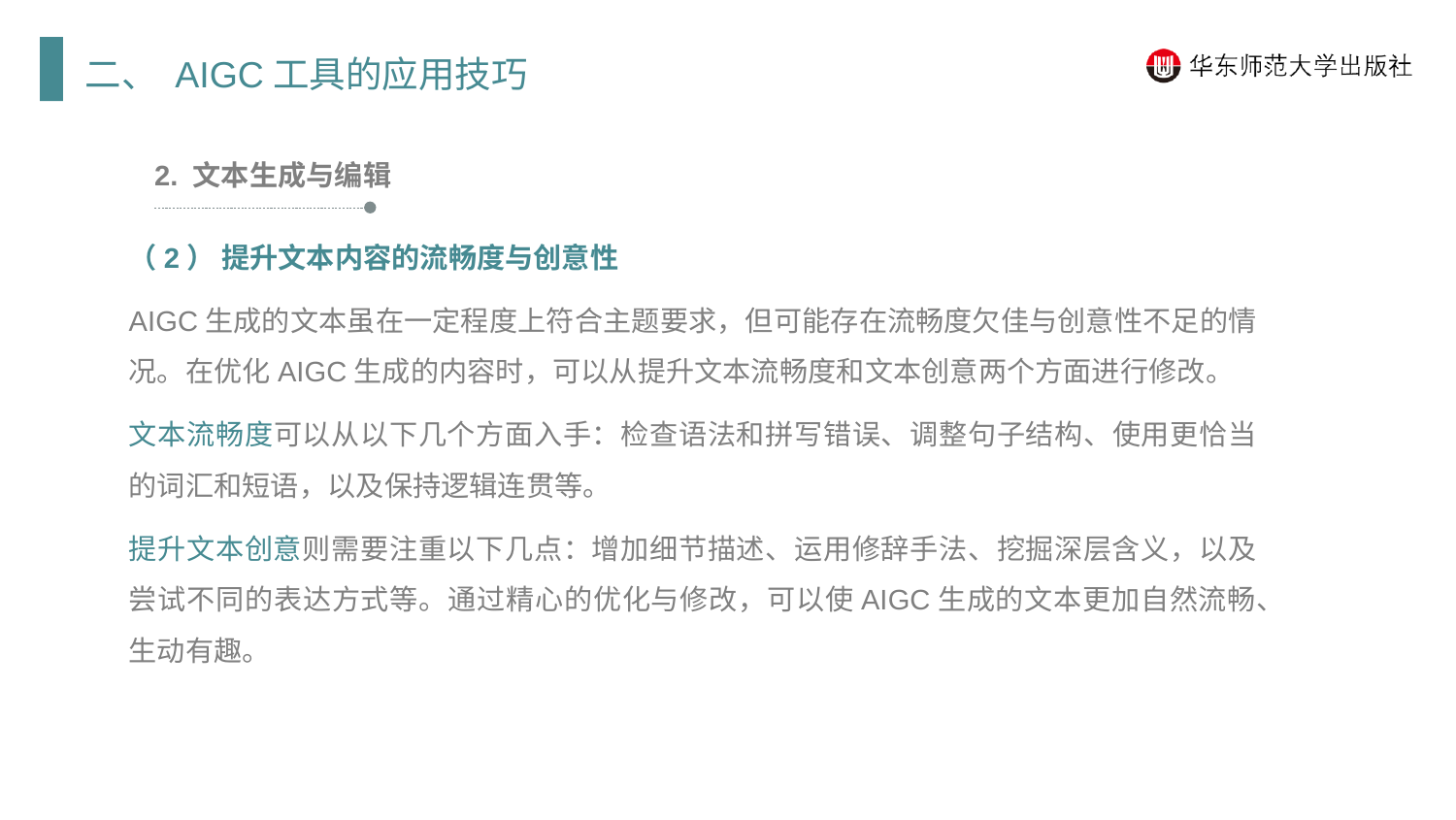

二、 AIGC工具的应用技巧
2. 文本生成与编辑
（2） 提升文本内容的流畅度与创意性
AIGC生成的文本虽在一定程度上符合主题要求，但可能存在流畅度欠佳与创意性不足的情况。在优化AIGC生成的内容时，可以从提升文本流畅度和文本创意两个方面进行修改。
文本流畅度可以从以下几个方面入手：检查语法和拼写错误、调整句子结构、使用更恰当的词汇和短语，以及保持逻辑连贯等。
提升文本创意则需要注重以下几点：增加细节描述、运用修辞手法、挖掘深层含义，以及尝试不同的表达方式等。通过精心的优化与修改，可以使AIGC生成的文本更加自然流畅、生动有趣。